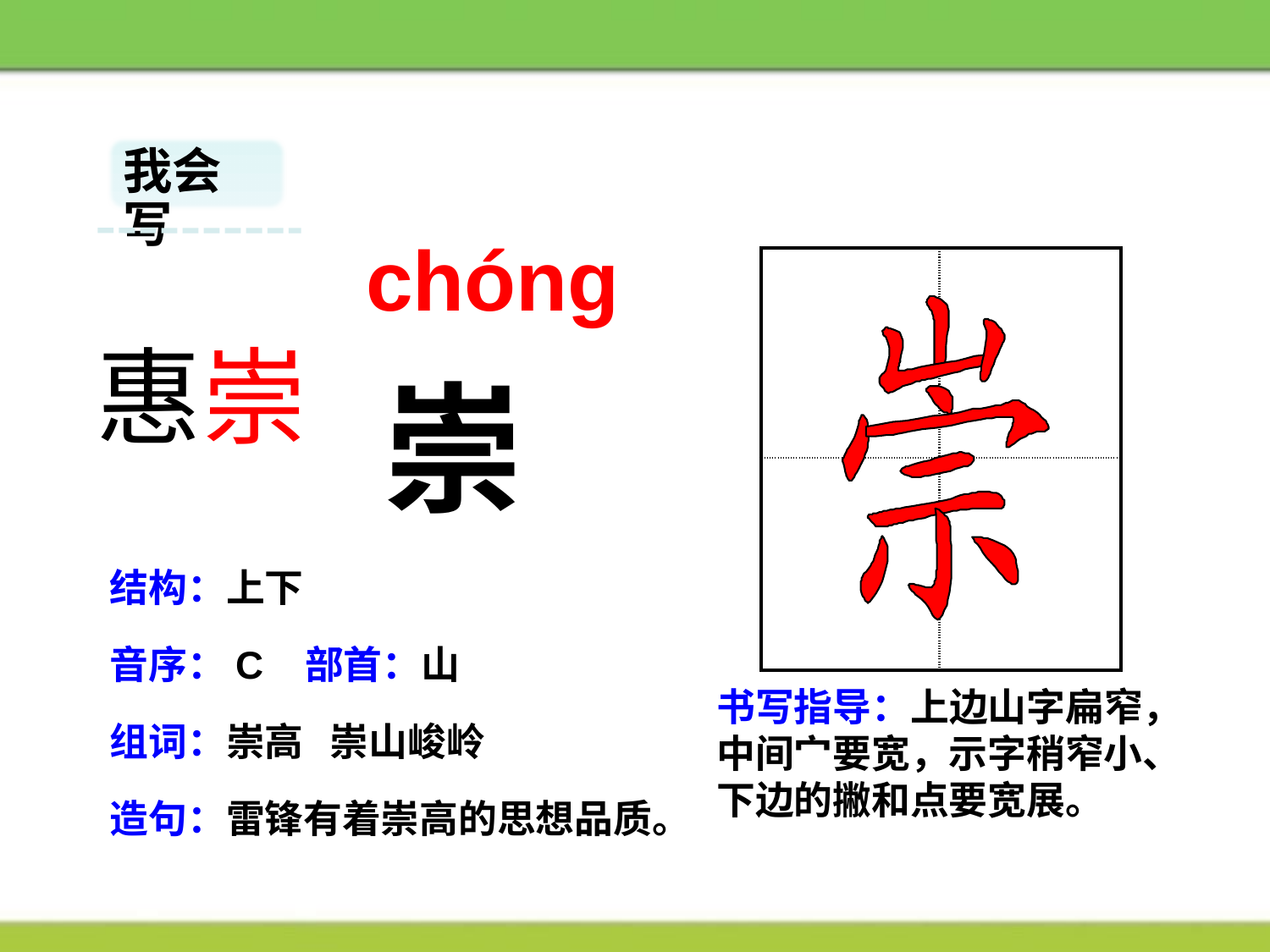

我会写

chóng
|  |  |
| --- | --- |
|  |  |

惠崇

崇

结构：上下
音序：C   部首：山
书写指导：上边山字扁窄，中间宀要宽，示字稍窄小、下边的撇和点要宽展。
组词：崇高   崇山峻岭
造句：雷锋有着崇高的思想品质。